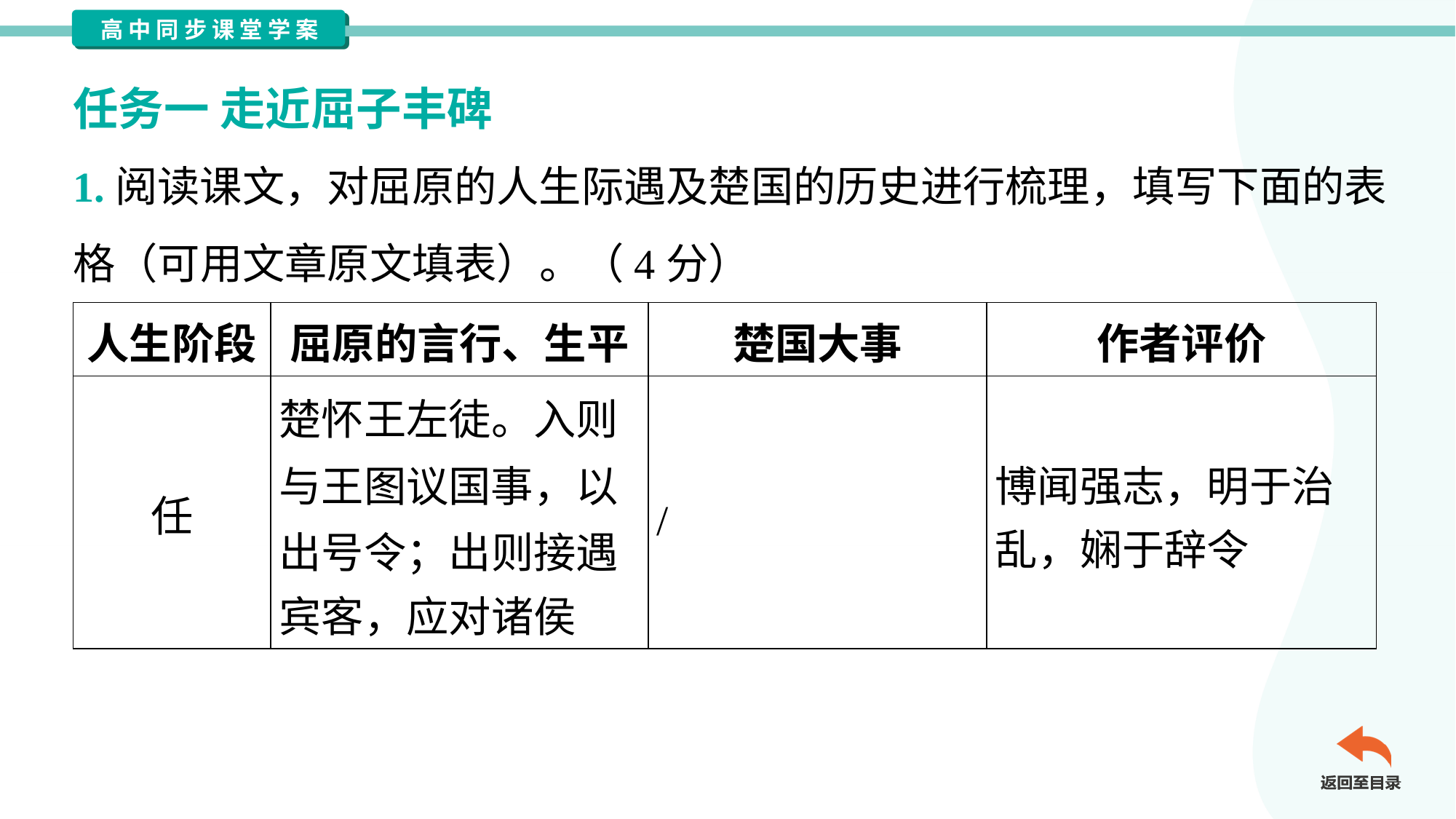

任务一 走近屈子丰碑
1.阅读课文，对屈原的人生际遇及楚国的历史进行梳理，填写下面的表
格（可用文章原文填表）。（4分）
| 人生阶段 | 屈原的言行、生平 | 楚国大事 | 作者评价 |
| --- | --- | --- | --- |
| 任 | 楚怀王左徒。入则 与王图议国事，以 出号令；出则接遇 宾客，应对诸侯 | / | 博闻强志，明于治 乱，娴于辞令 |